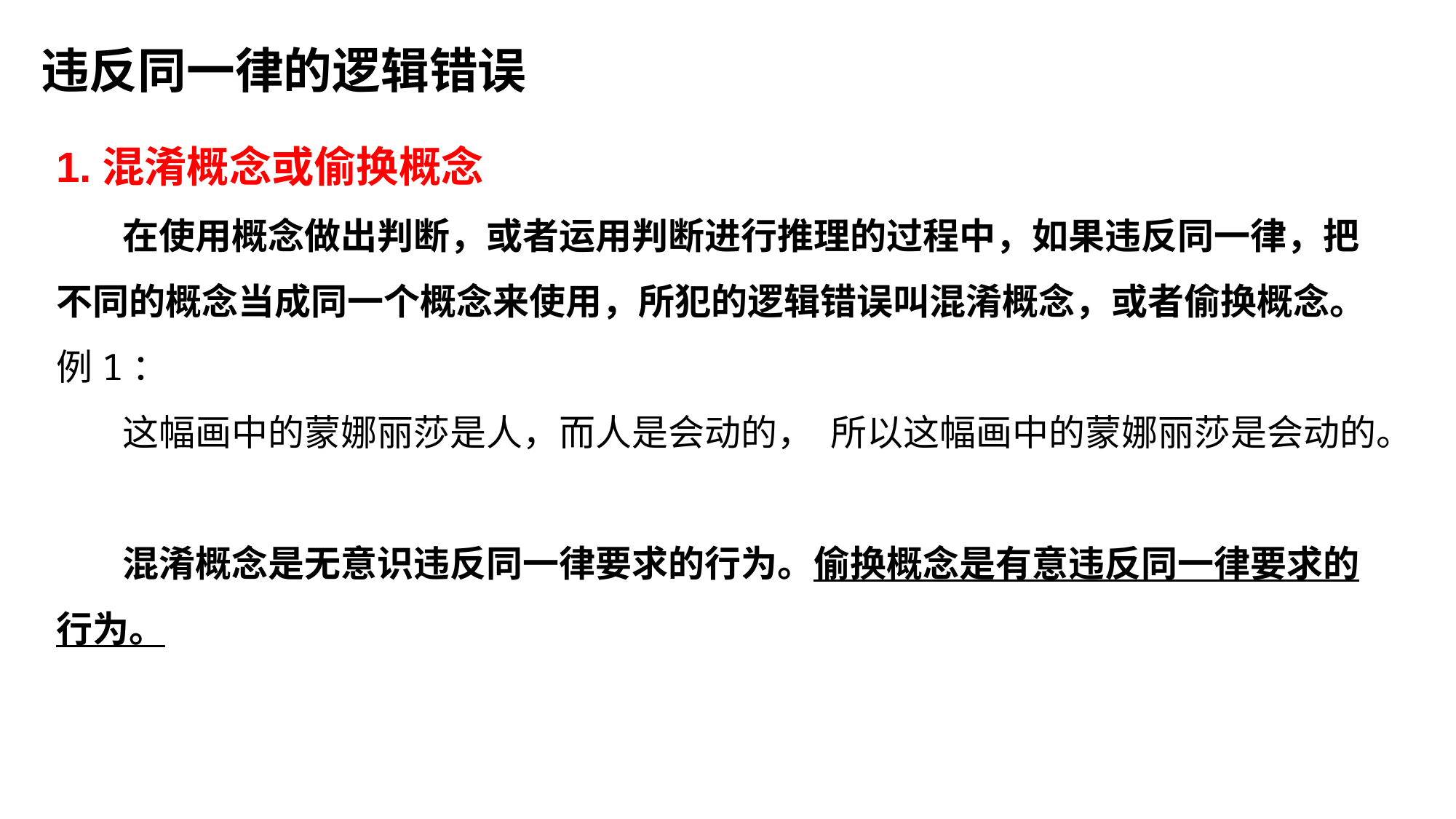

违反同一律的逻辑错误
1.混淆概念或偷换概念
         在使用概念做出判断，或者运用判断进行推理的过程中，如果违反同一律，把不同的概念当成同一个概念来使用，所犯的逻辑错误叫混淆概念，或者偷换概念。
例1：
       这幅画中的蒙娜丽莎是人，而人是会动的，  所以这幅画中的蒙娜丽莎是会动的。

       混淆概念是无意识违反同一律要求的行为。偷换概念是有意违反同一律要求的行为。